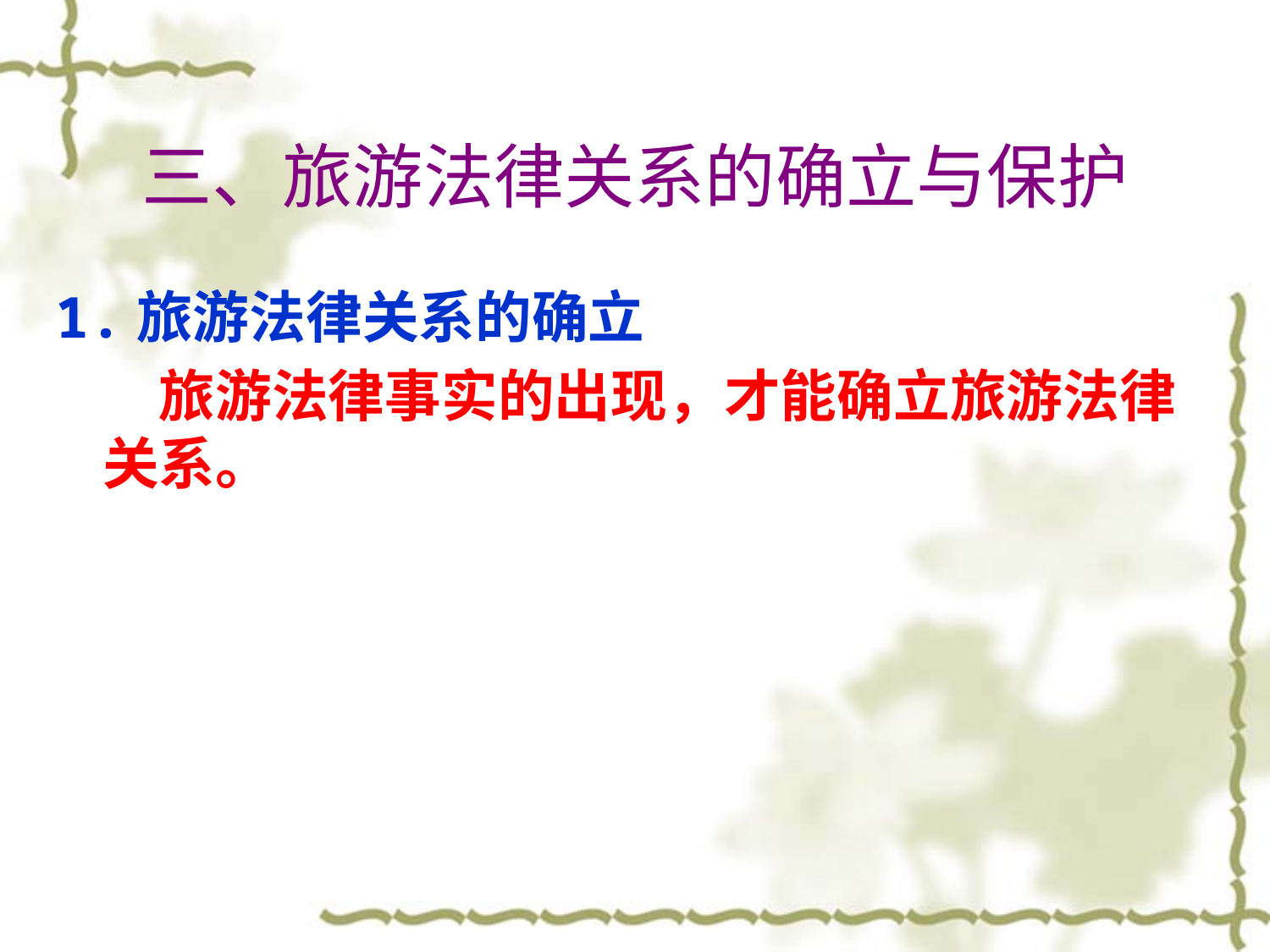

# 三、旅游法律关系的确立与保护
1.旅游法律关系的确立
       旅游法律事实的出现，才能确立旅游法律关系。